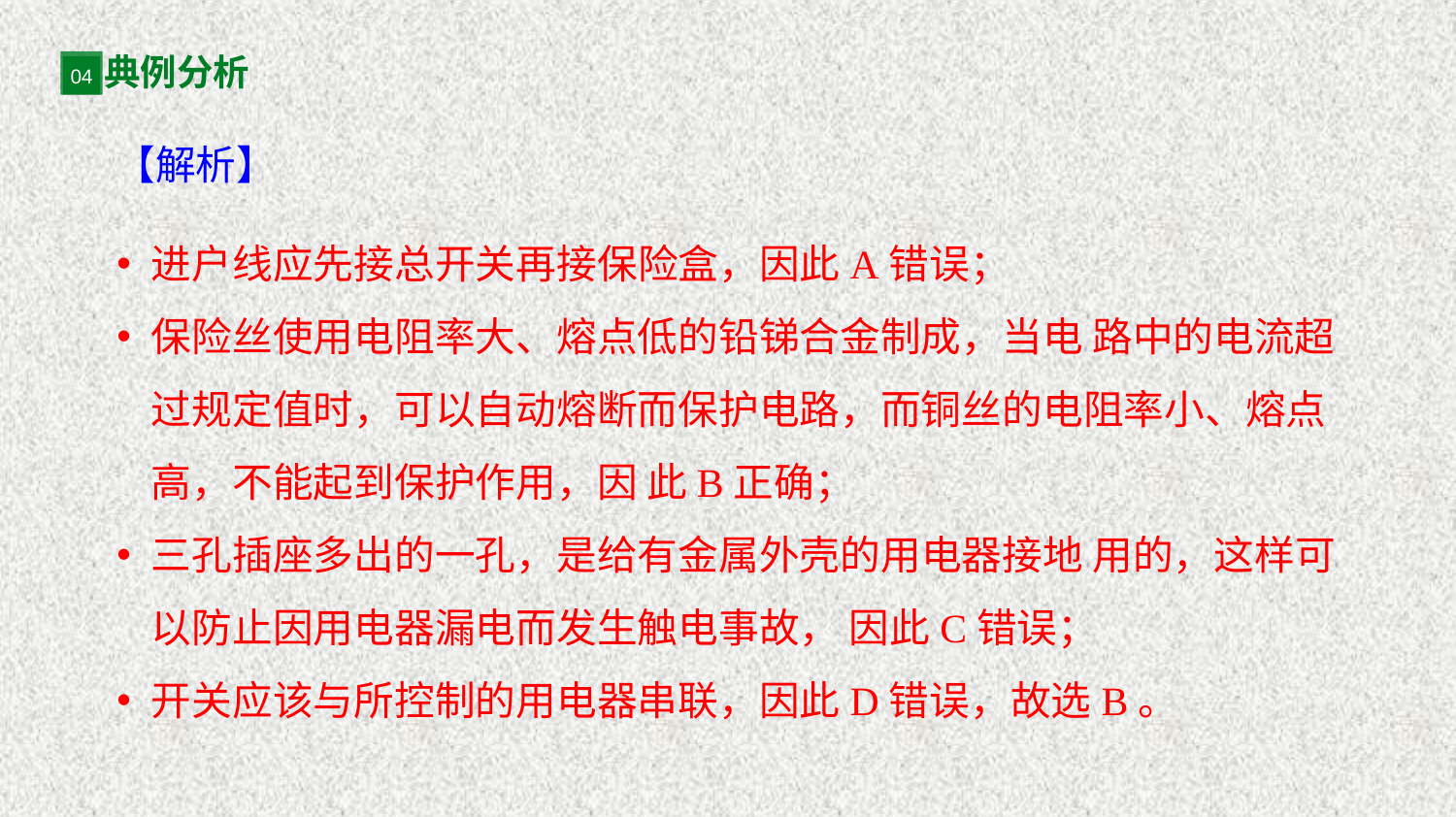

典例分析

04
【解析】
进户线应先接总开关再接保险盒，因此A错误；
保险丝使用电阻率大、熔点低的铅锑合金制成，当电 路中的电流超过规定值时，可以自动熔断而保护电路，而铜丝的电阻率小、熔点高，不能起到保护作用，因 此B正确；
三孔插座多出的一孔，是给有金属外壳的用电器接地 用的，这样可以防止因用电器漏电而发生触电事故， 因此C错误；
开关应该与所控制的用电器串联，因此D错误，故选B。